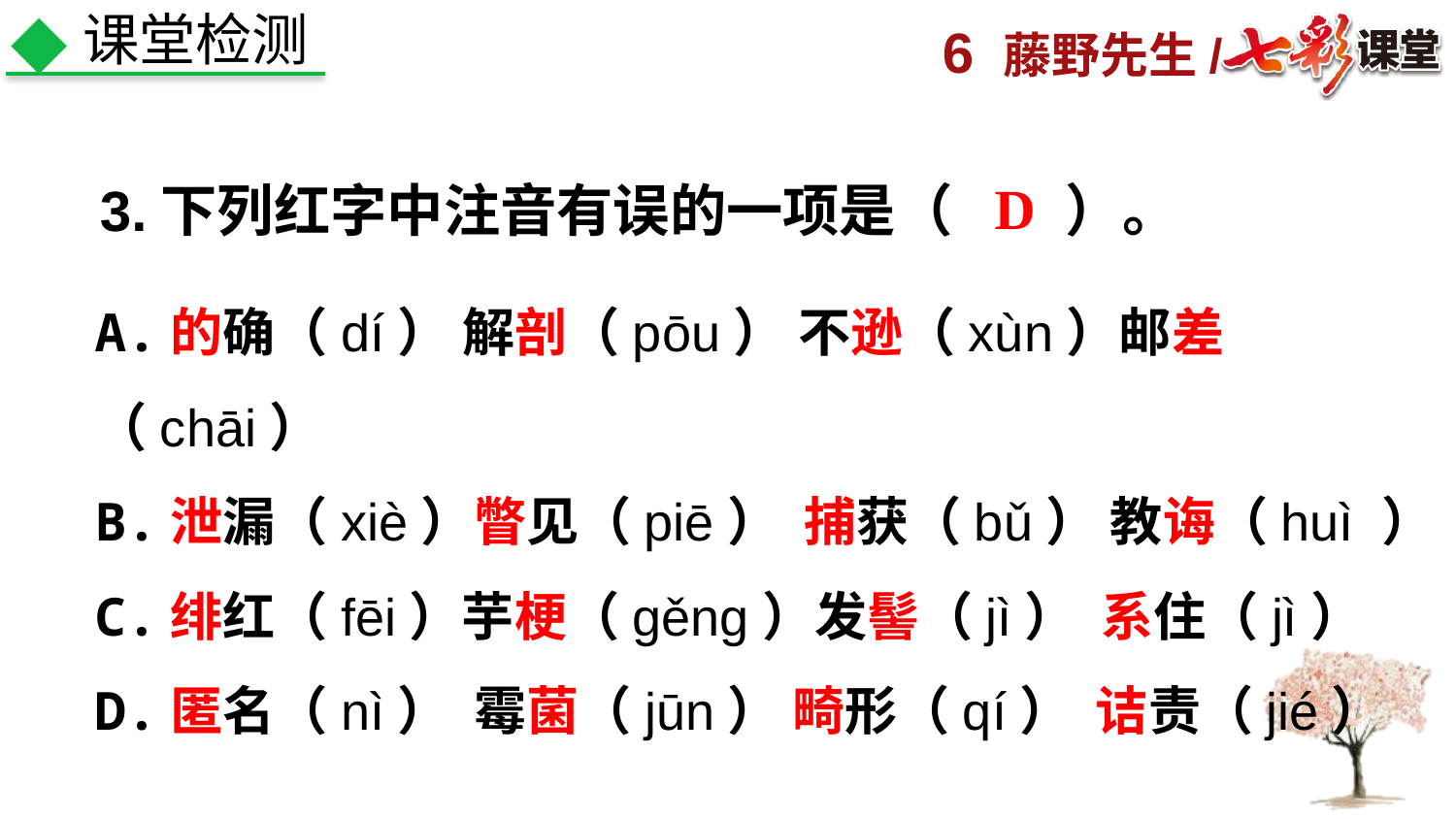

课堂检测

D
3.下列红字中注音有误的一项是（　　）。
A.的确（dí） 解剖（pōu） 不逊（xùn）邮差（chāi）
B.泄漏（xiè）瞥见（piē）  捕获（bǔ） 教诲（huì ）
C.绯红（fēi）芋梗（ɡěnɡ）发髻（jì）  系住（jì）
D.匿名（nì）  霉菌（jūn） 畸形（qí）  诘责（jié）